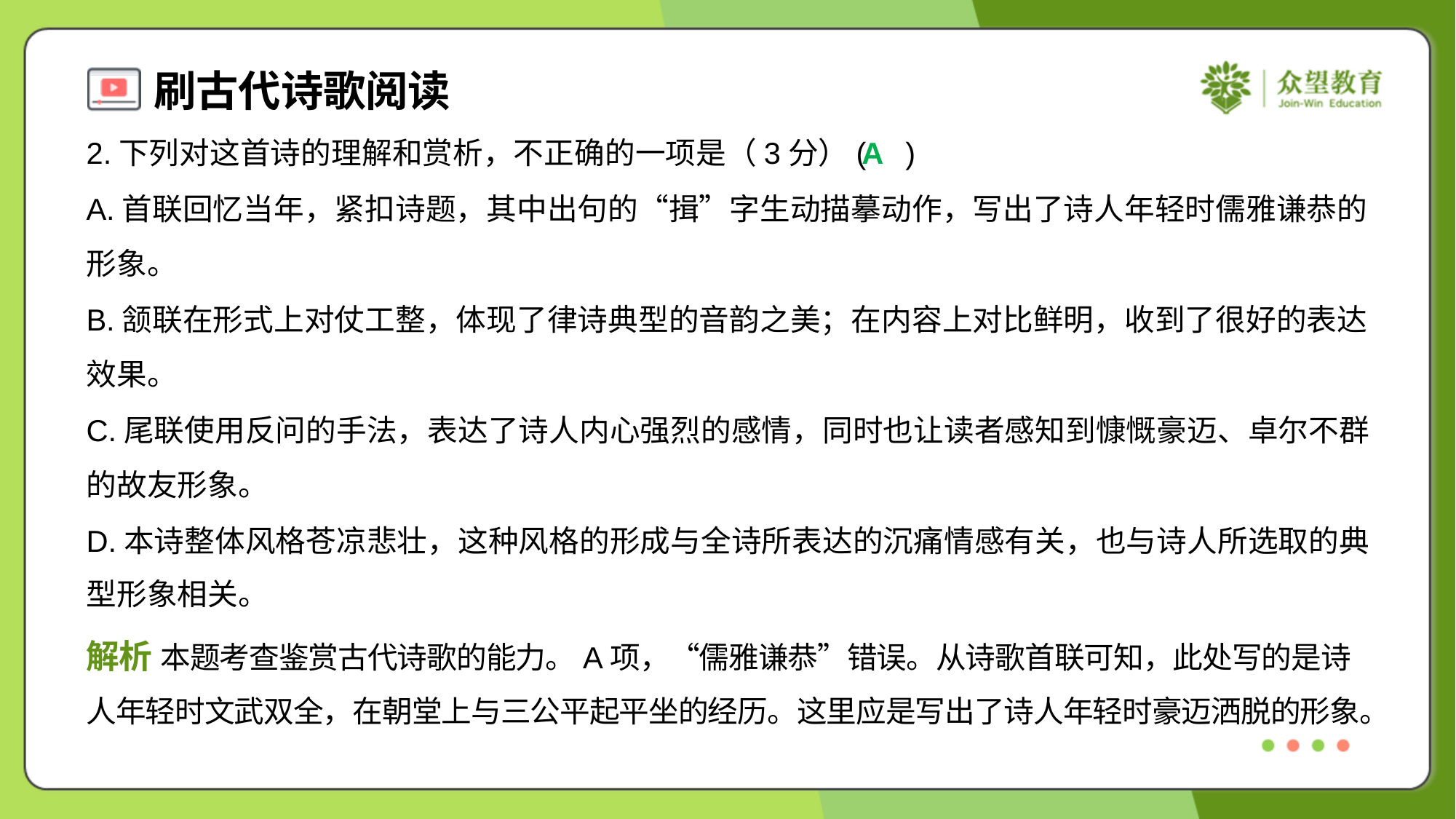

2.下列对这首诗的理解和赏析，不正确的一项是（3分）(     )
A
A.首联回忆当年，紧扣诗题，其中出句的“揖”字生动描摹动作，写出了诗人年轻时儒雅谦恭的
形象。
B.颔联在形式上对仗工整，体现了律诗典型的音韵之美；在内容上对比鲜明，收到了很好的表达
效果。
C.尾联使用反问的手法，表达了诗人内心强烈的感情，同时也让读者感知到慷慨豪迈、卓尔不群
的故友形象。
D.本诗整体风格苍凉悲壮，这种风格的形成与全诗所表达的沉痛情感有关，也与诗人所选取的典
型形象相关。
解析 本题考查鉴赏古代诗歌的能力。A项，“儒雅谦恭”错误。从诗歌首联可知，此处写的是诗
人年轻时文武双全，在朝堂上与三公平起平坐的经历。这里应是写出了诗人年轻时豪迈洒脱的形象。